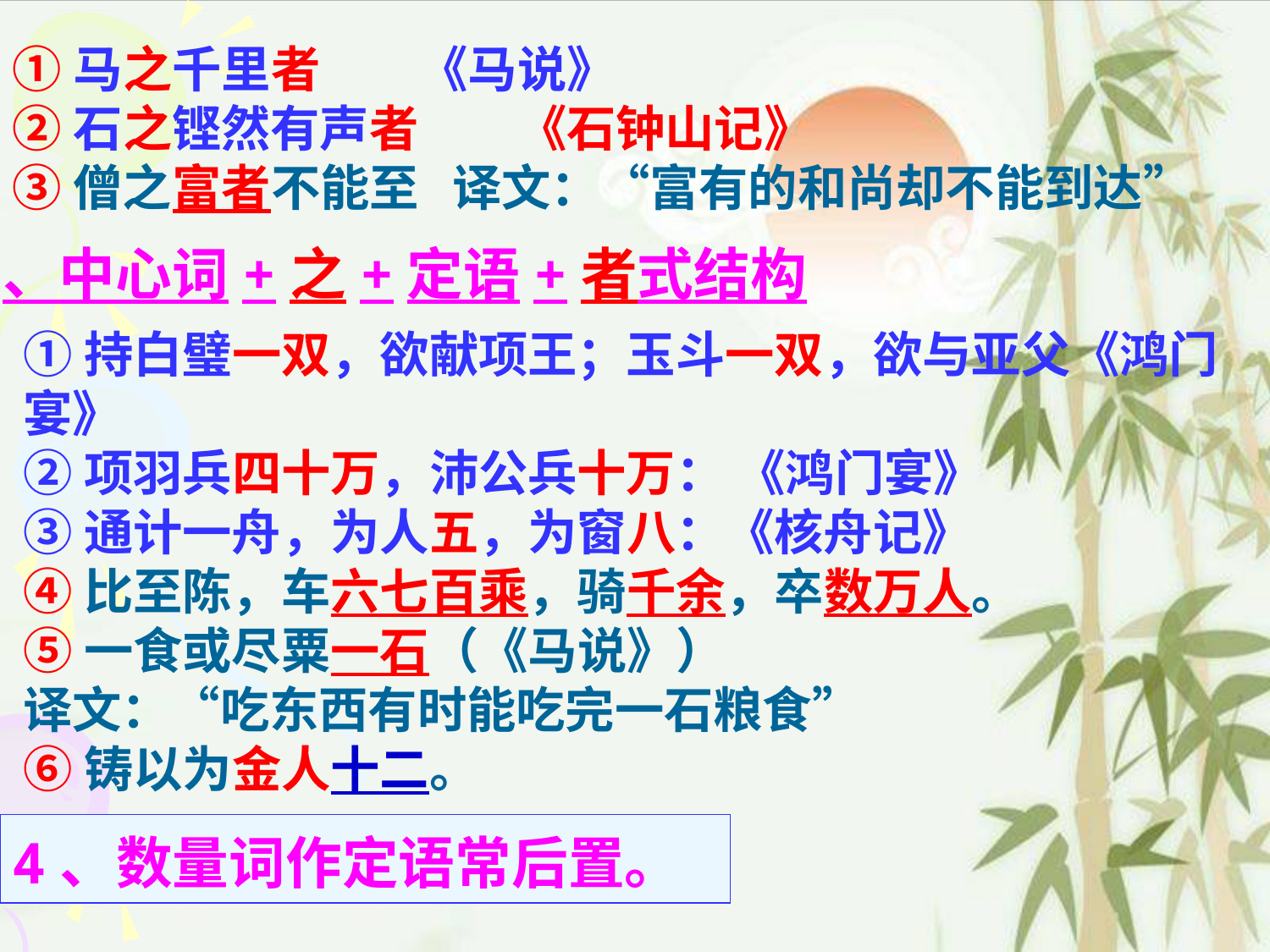

①马之千里者　　《马说》
②石之铿然有声者　　《石钟山记》
③僧之富者不能至   译文：“富有的和尚却不能到达”

3、中心词+之+定语+者式结构
①持白璧一双，欲献项王；玉斗一双，欲与亚父《鸿门宴》
②项羽兵四十万，沛公兵十万： 《鸿门宴》
③通计一舟，为人五，为窗八：《核舟记》
④比至陈，车六七百乘，骑千余，卒数万人。
⑤一食或尽粟一石（《马说》）
译文：“吃东西有时能吃完一石粮食”
⑥铸以为金人十二。
4、数量词作定语常后置。